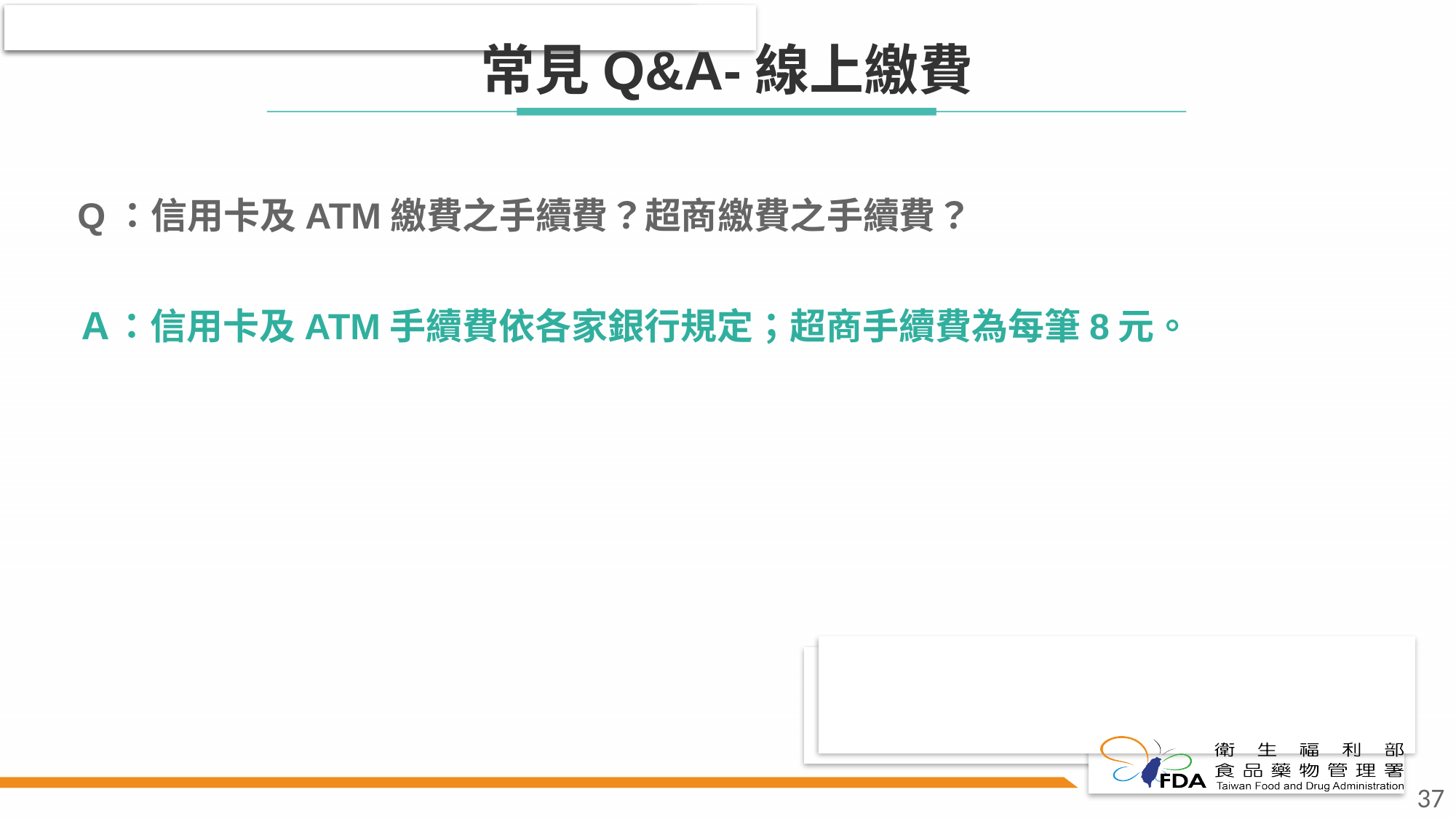

# 常見Q&A-線上繳費

Q：信用卡及ATM繳費之手續費？超商繳費之手續費？

Ａ：信用卡及ATM手續費依各家銀行規定；超商手續費為每筆8元。